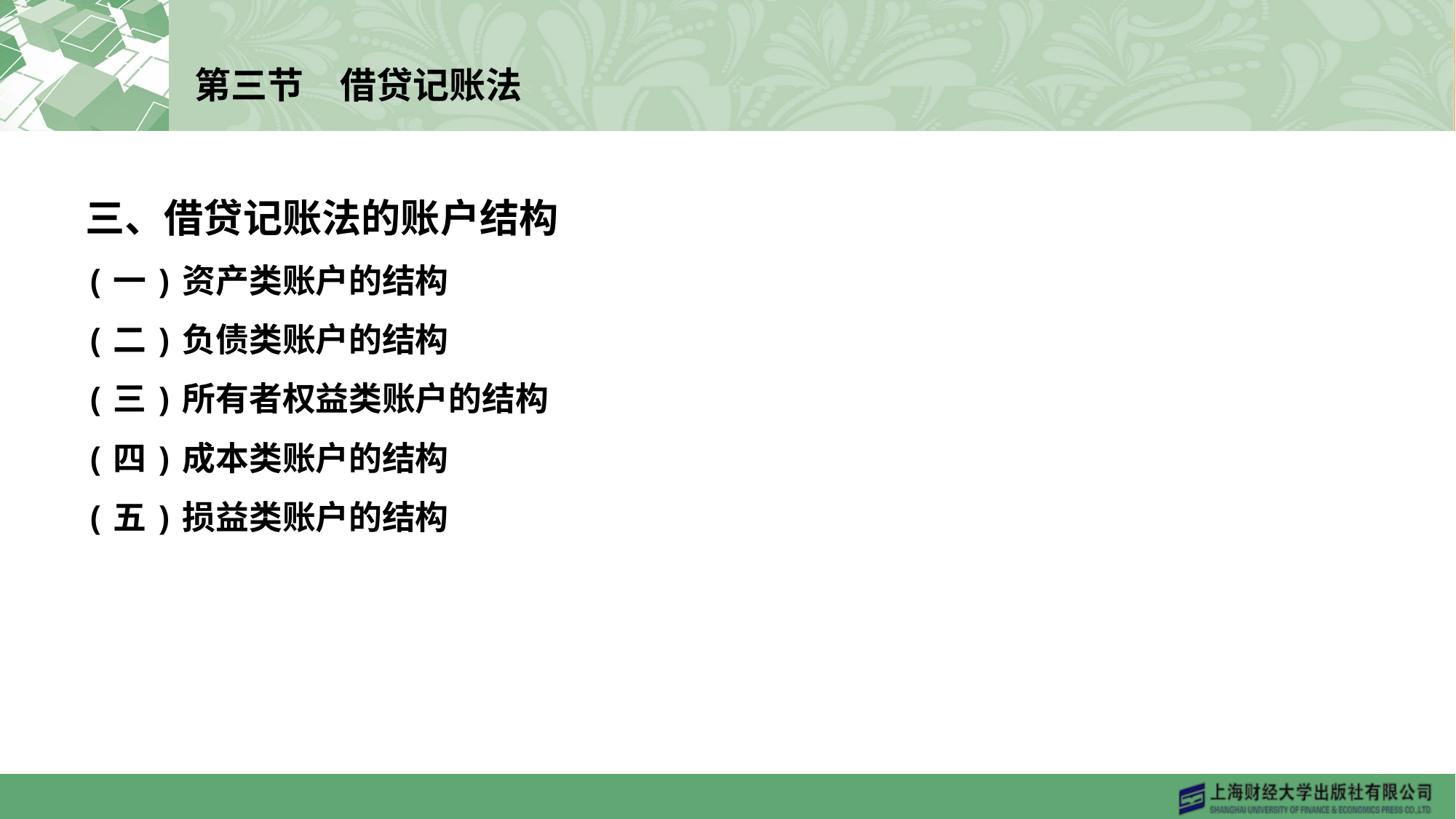

# 第三节　借贷记账法
三、借贷记账法的账户结构
(一)资产类账户的结构
(二)负债类账户的结构
(三)所有者权益类账户的结构
(四)成本类账户的结构
(五)损益类账户的结构